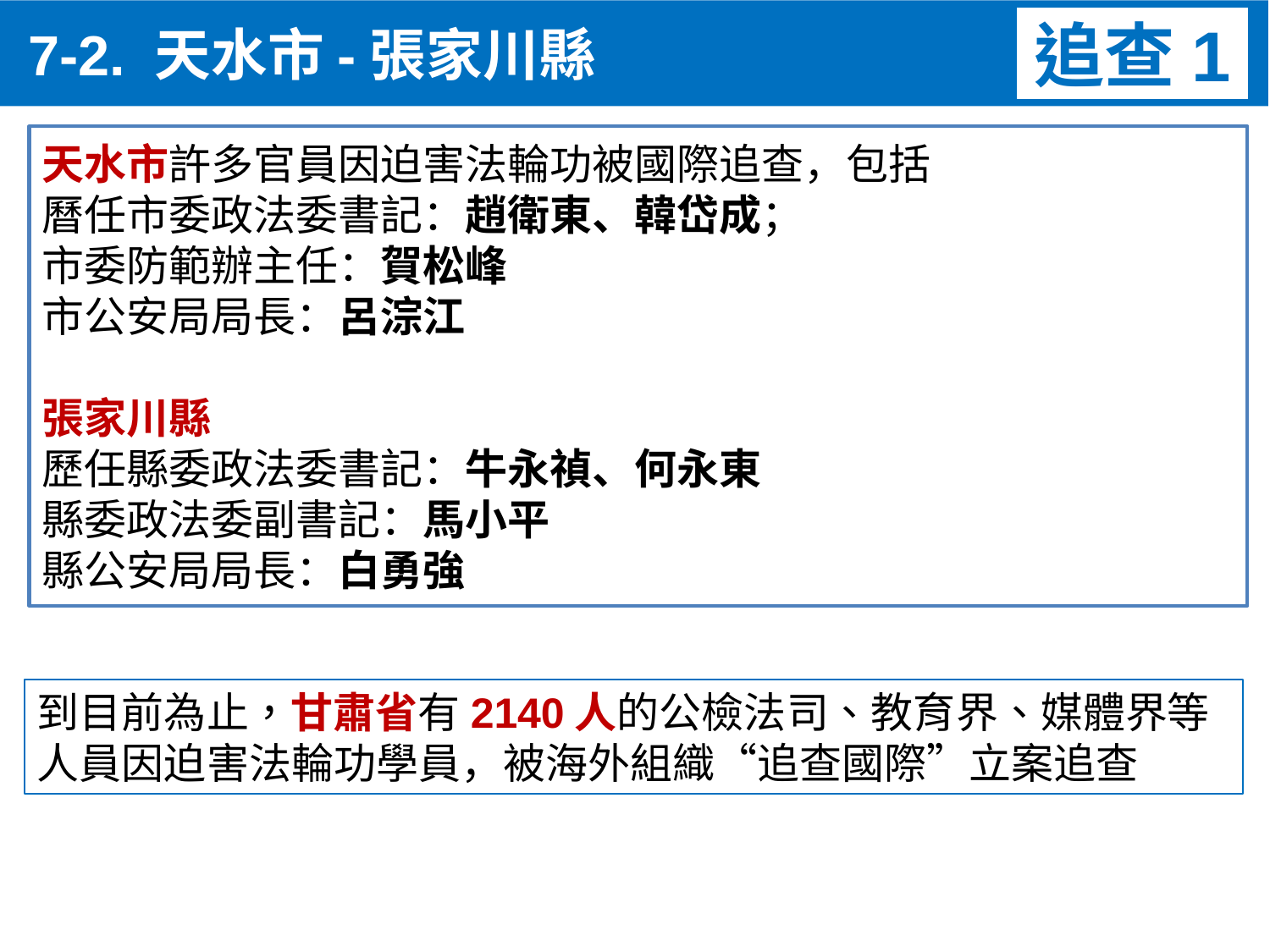

7-2. 天水市-張家川縣
追查1
天水市許多官員因迫害法輪功被國際追查，包括
曆任市委政法委書記：趙衛東、韓岱成；
市委防範辦主任：賀松峰
市公安局局長：呂淙江

張家川縣
歷任縣委政法委書記：牛永禎、何永東
縣委政法委副書記：馬小平
縣公安局局長：白勇強
到目前為止，甘肅省有2140人的公檢法司、教育界、媒體界等人員因迫害法輪功學員，被海外組織“追查國際”立案追查